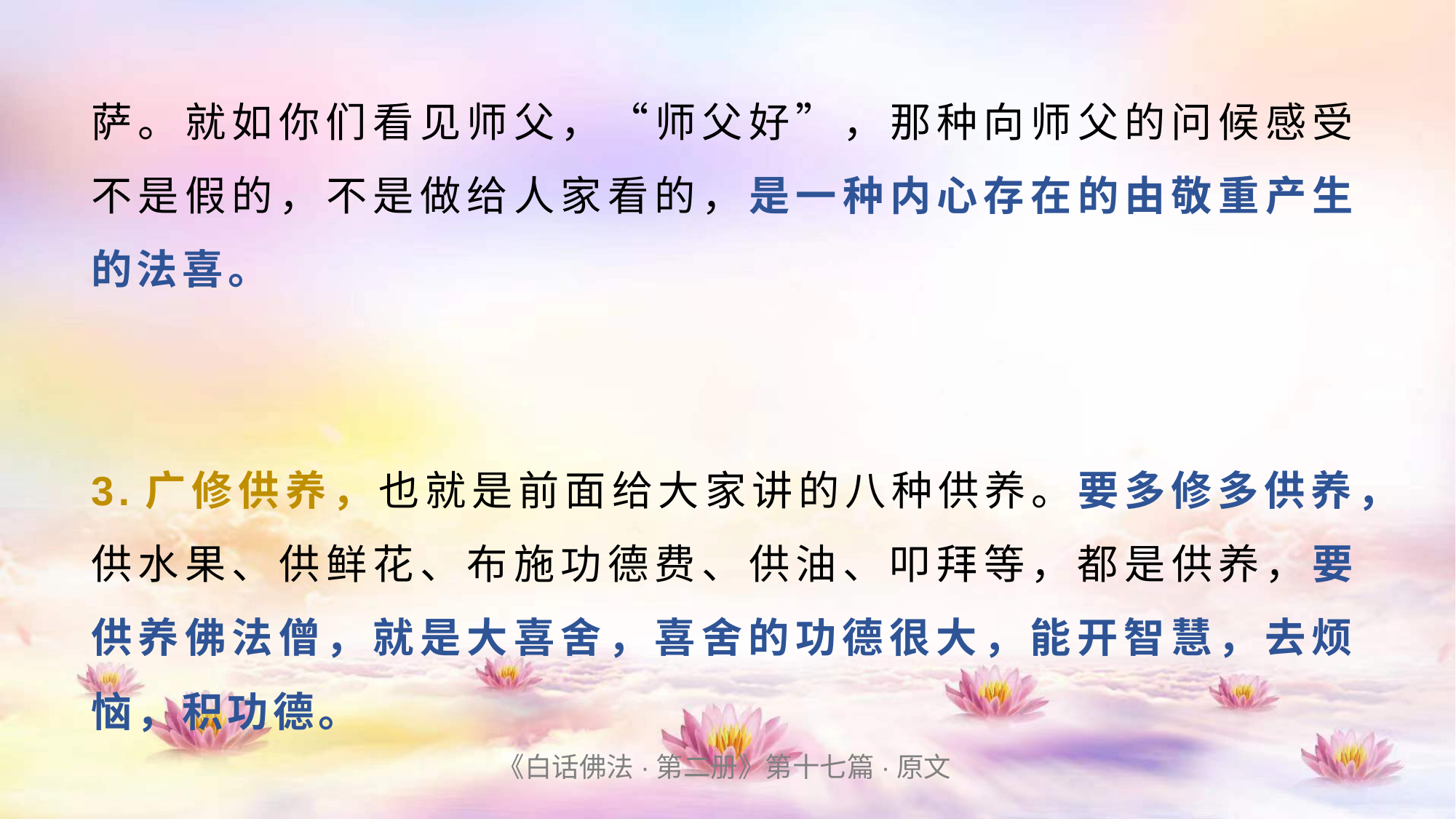

# 萨。就如你们看见师父，“师父好”，那种向师父的问候感受不是假的，不是做给人家看的，是一种内心存在的由敬重产生的法喜。 3.广修供养，也就是前面给大家讲的八种供养。要多修多供养，供水果、供鲜花、布施功德费、供油、叩拜等，都是供养，要供养佛法僧，就是大喜舍，喜舍的功德很大，能开智慧，去烦恼，积功德。
《白话佛法·第二册》第十七篇·原文